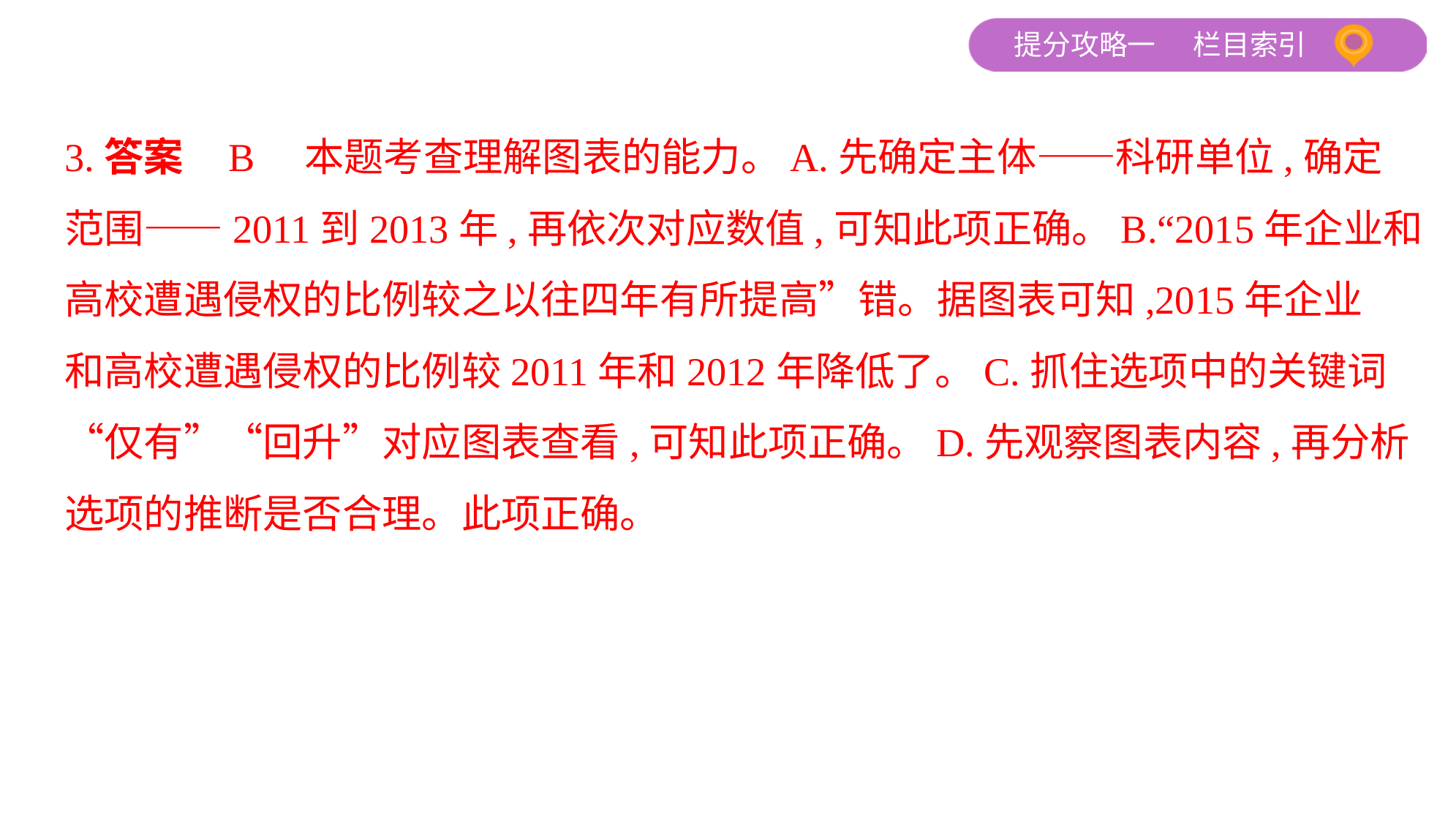

3.答案    B　本题考查理解图表的能力。A.先确定主体——科研单位,确定
范围——2011到2013年,再依次对应数值,可知此项正确。B.“2015年企业和
高校遭遇侵权的比例较之以往四年有所提高”错。据图表可知,2015年企业
和高校遭遇侵权的比例较2011年和2012年降低了。C.抓住选项中的关键词
“仅有”“回升”对应图表查看,可知此项正确。D.先观察图表内容,再分析
选项的推断是否合理。此项正确。